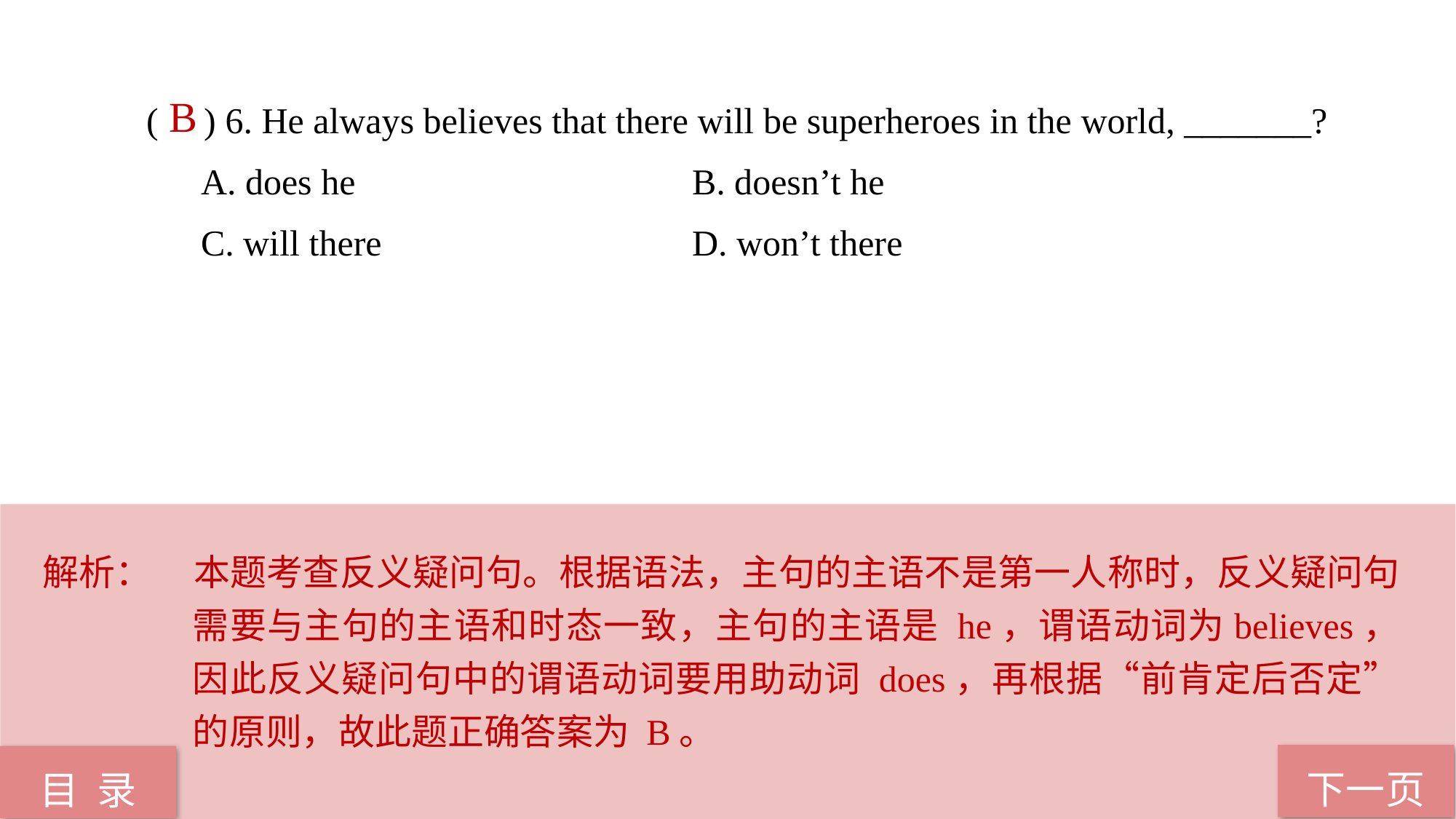

(     ) 6. He always believes that there will be superheroes in the world, _______?
A. does he 			B. doesn’t he
C. will there 			D. won’t there
  B
解析：	本题考查反义疑问句。根据语法，主句的主语不是第一人称时，反义疑问句需要与主句的主语和时态一致，主句的主语是 he，谓语动词为believes，因此反义疑问句中的谓语动词要用助动词 does，再根据“前肯定后否定”的原则，故此题正确答案为 B。